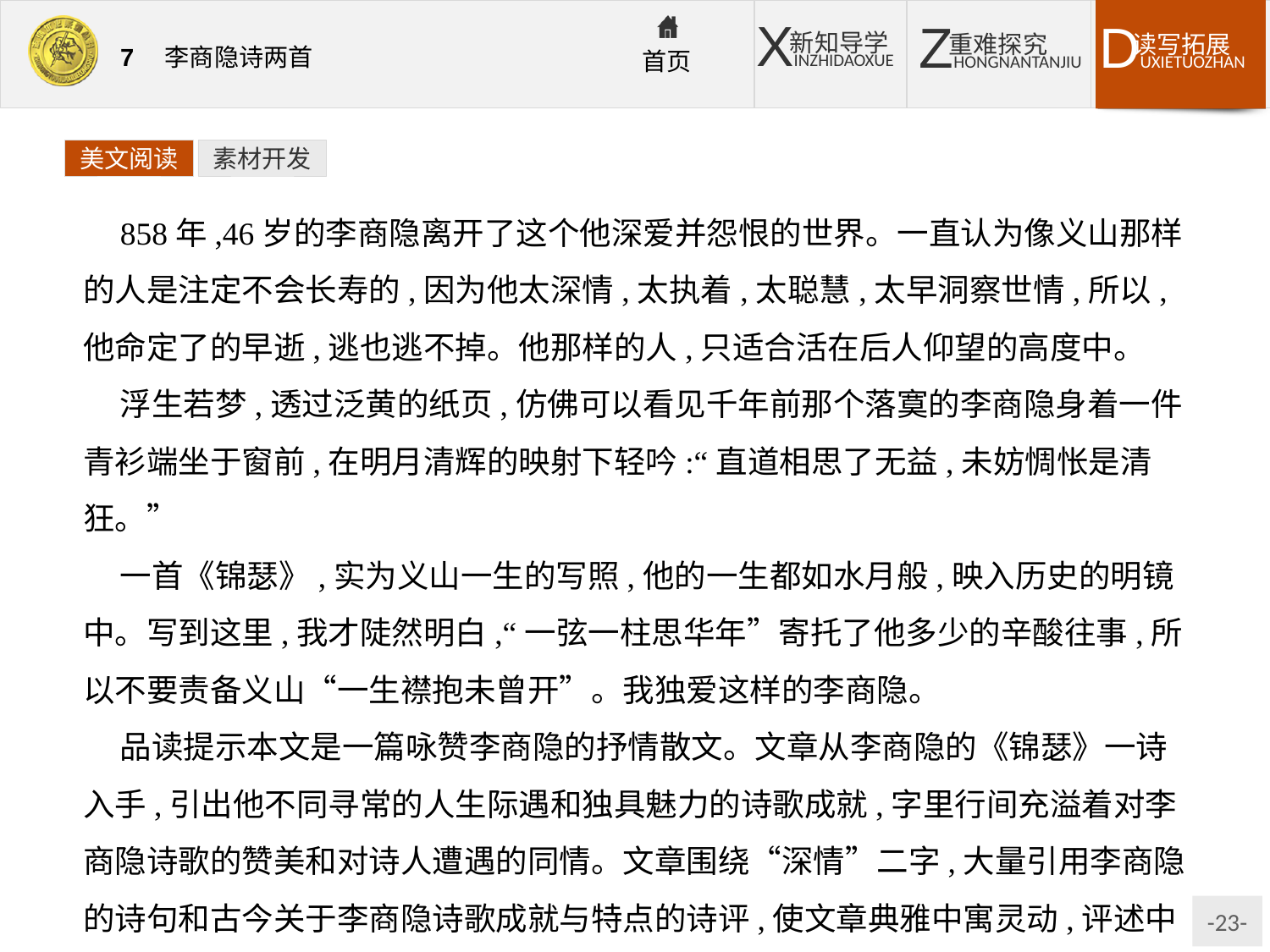

美文阅读
素材开发
858年,46岁的李商隐离开了这个他深爱并怨恨的世界。一直认为像义山那样的人是注定不会长寿的,因为他太深情,太执着,太聪慧,太早洞察世情,所以,他命定了的早逝,逃也逃不掉。他那样的人,只适合活在后人仰望的高度中。
浮生若梦,透过泛黄的纸页,仿佛可以看见千年前那个落寞的李商隐身着一件青衫端坐于窗前,在明月清辉的映射下轻吟:“直道相思了无益,未妨惆怅是清狂。”
一首《锦瑟》,实为义山一生的写照,他的一生都如水月般,映入历史的明镜中。写到这里,我才陡然明白,“一弦一柱思华年”寄托了他多少的辛酸往事,所以不要责备义山“一生襟抱未曾开”。我独爱这样的李商隐。
品读提示本文是一篇咏赞李商隐的抒情散文。文章从李商隐的《锦瑟》一诗入手,引出他不同寻常的人生际遇和独具魅力的诗歌成就,字里行间充溢着对李商隐诗歌的赞美和对诗人遭遇的同情。文章围绕“深情”二字,大量引用李商隐的诗句和古今关于李商隐诗歌成就与特点的诗评,使文章典雅中寓灵动,评述中抒真情,有效避免了史实给人的干瘪瘦硬之感。首尾相扣的结构是文章突出的特点。